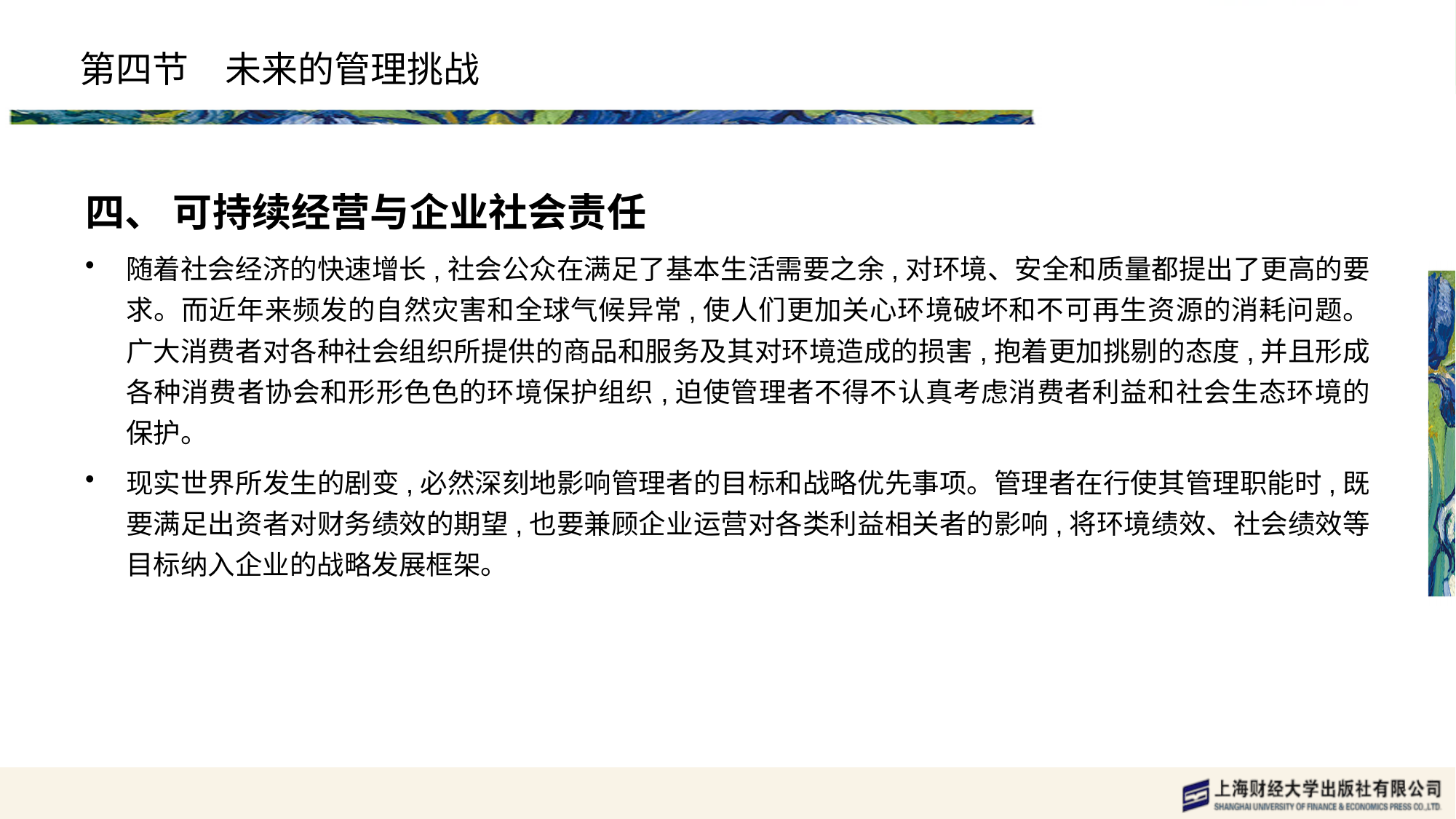

# 第四节　未来的管理挑战
四、 可持续经营与企业社会责任
随着社会经济的快速增长,社会公众在满足了基本生活需要之余,对环境、安全和质量都提出了更高的要求。而近年来频发的自然灾害和全球气候异常,使人们更加关心环境破坏和不可再生资源的消耗问题。广大消费者对各种社会组织所提供的商品和服务及其对环境造成的损害,抱着更加挑剔的态度,并且形成各种消费者协会和形形色色的环境保护组织,迫使管理者不得不认真考虑消费者利益和社会生态环境的保护。
现实世界所发生的剧变,必然深刻地影响管理者的目标和战略优先事项。管理者在行使其管理职能时,既要满足出资者对财务绩效的期望,也要兼顾企业运营对各类利益相关者的影响,将环境绩效、社会绩效等目标纳入企业的战略发展框架。